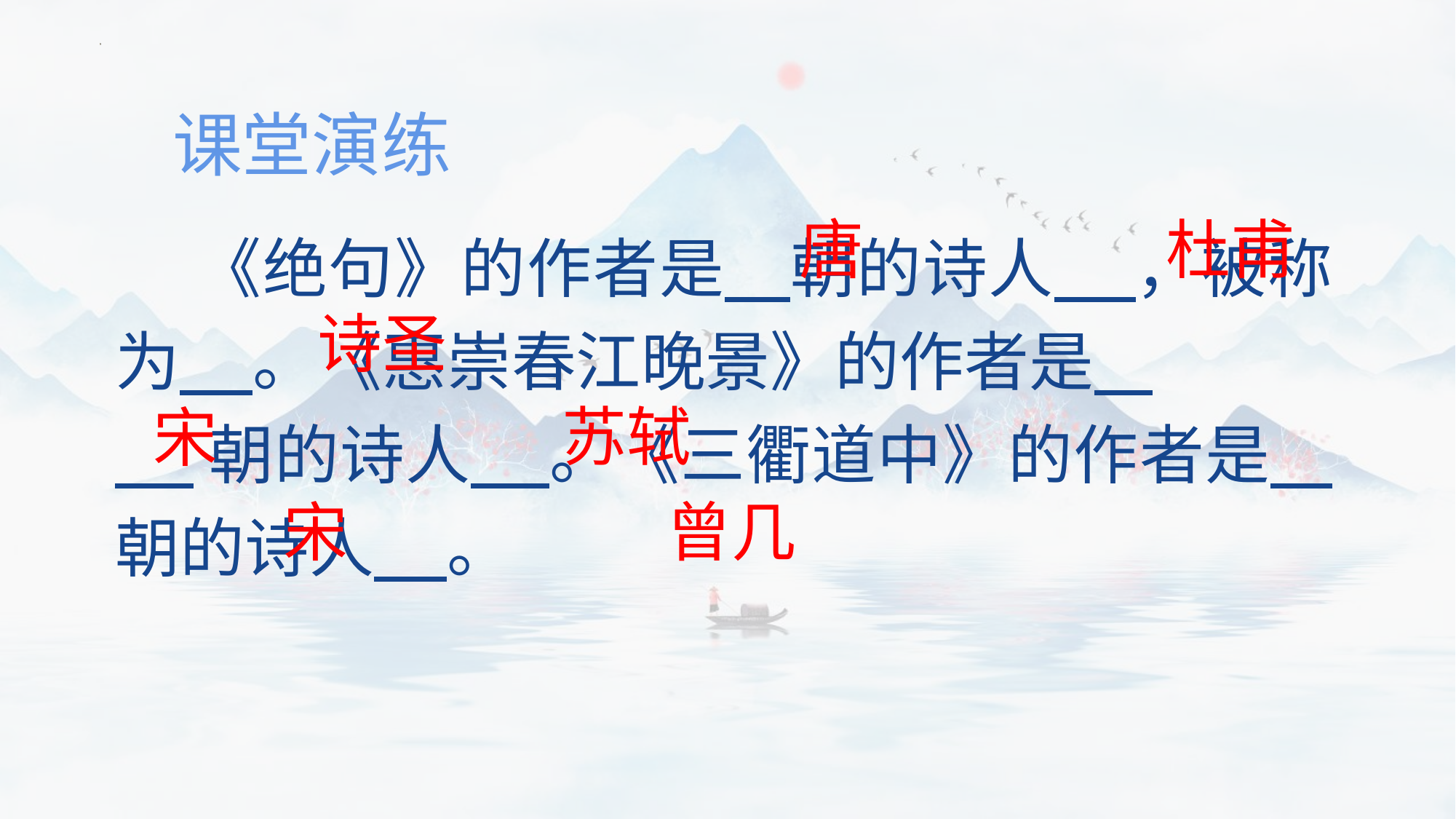

课堂演练
唐
杜甫
    《绝句》的作者是    朝的诗人     ，被称为     。《惠崇春江晚景》的作者是
     朝的诗人     。《三衢道中》的作者是     朝的诗人     。
诗圣
苏轼
宋
宋
曾几